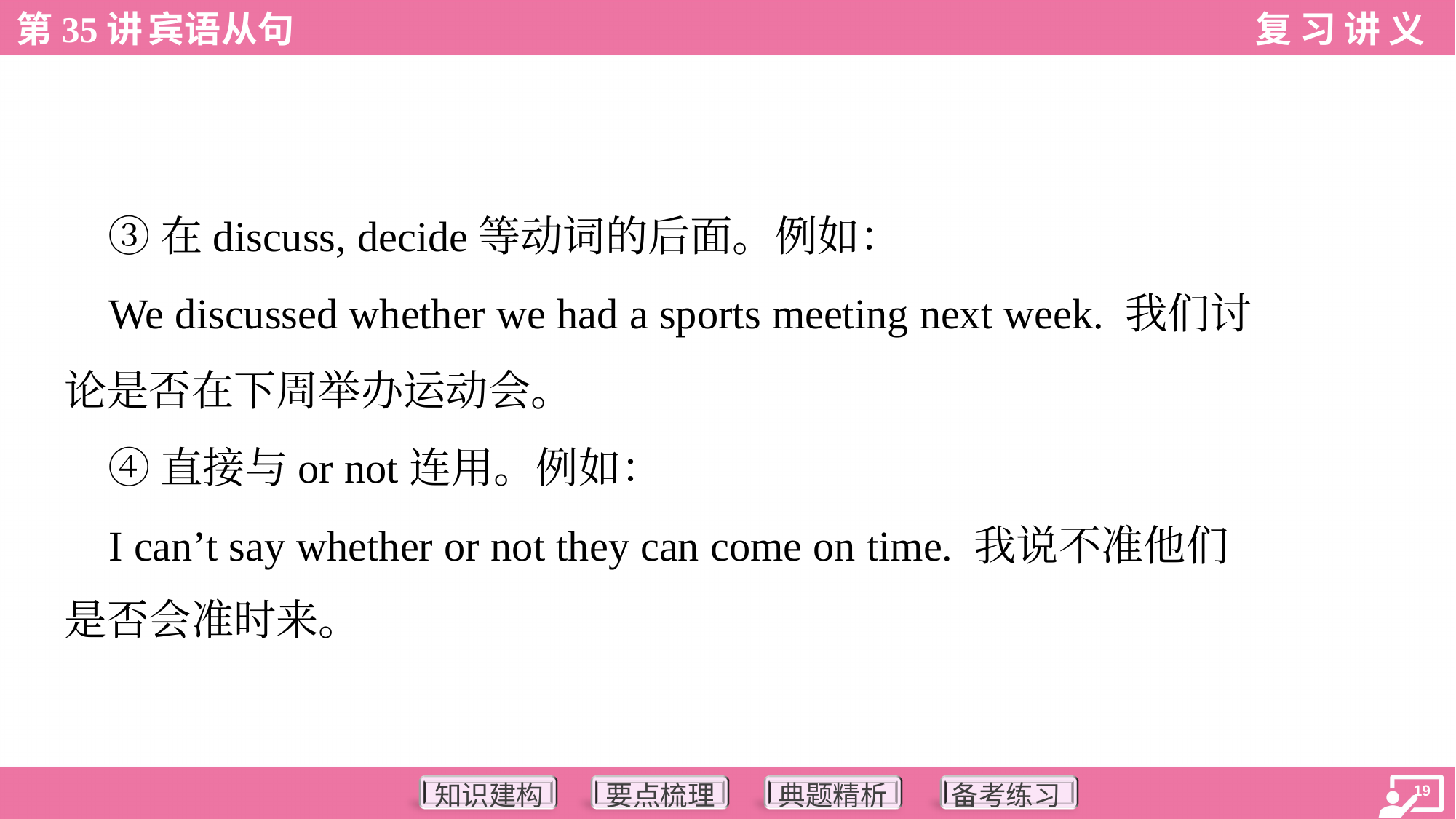

③在discuss, decide等动词的后面。例如：
    We discussed whether we had a sports meeting next week. 我们讨
论是否在下周举办运动会。
    ④直接与or not连用。例如：
    I can’t say whether or not they can come on time. 我说不准他们
是否会准时来。